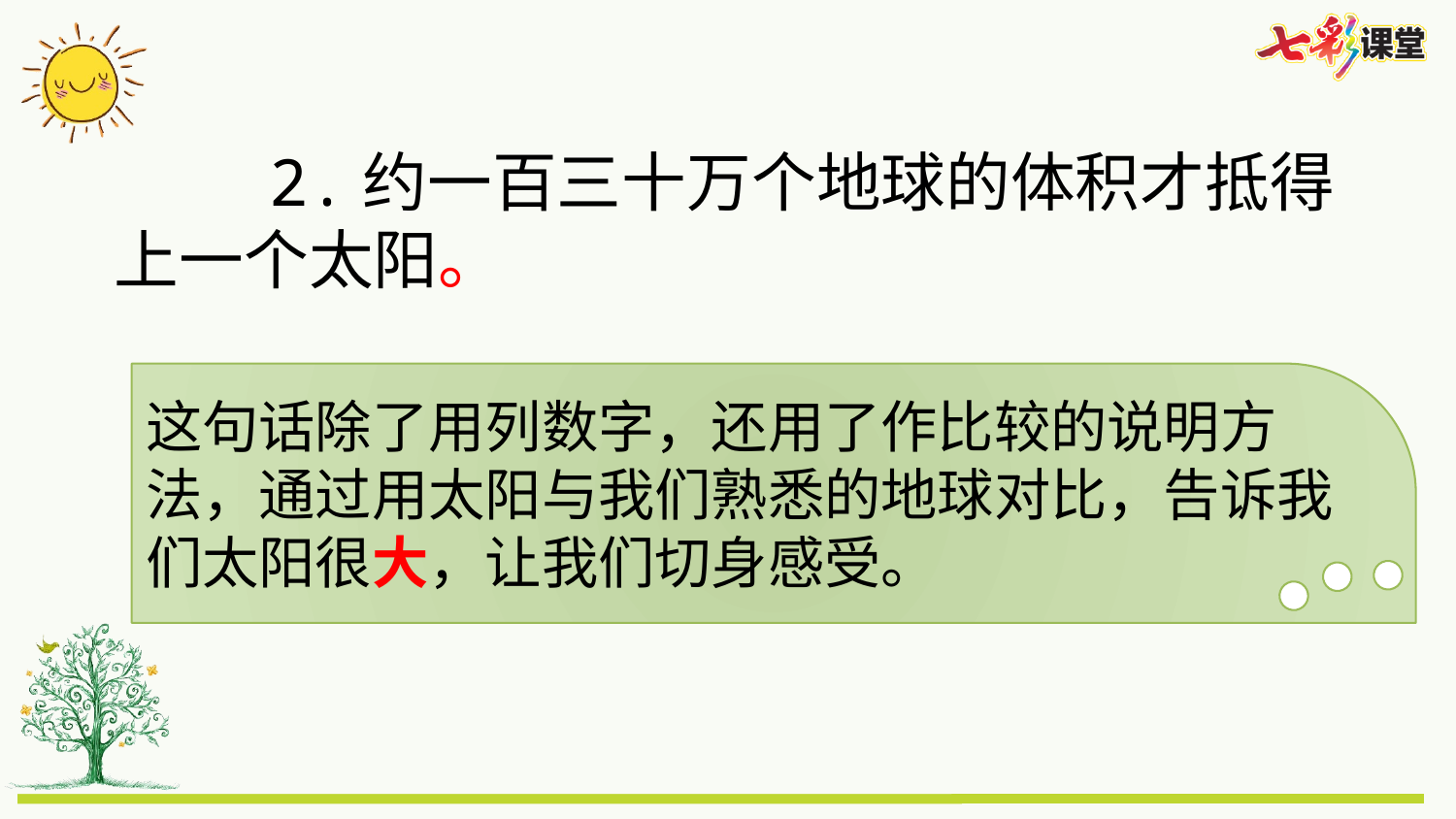

2.约一百三十万个地球的体积才抵得上一个太阳。
这句话除了用列数字，还用了作比较的说明方法，通过用太阳与我们熟悉的地球对比，告诉我们太阳很大，让我们切身感受。